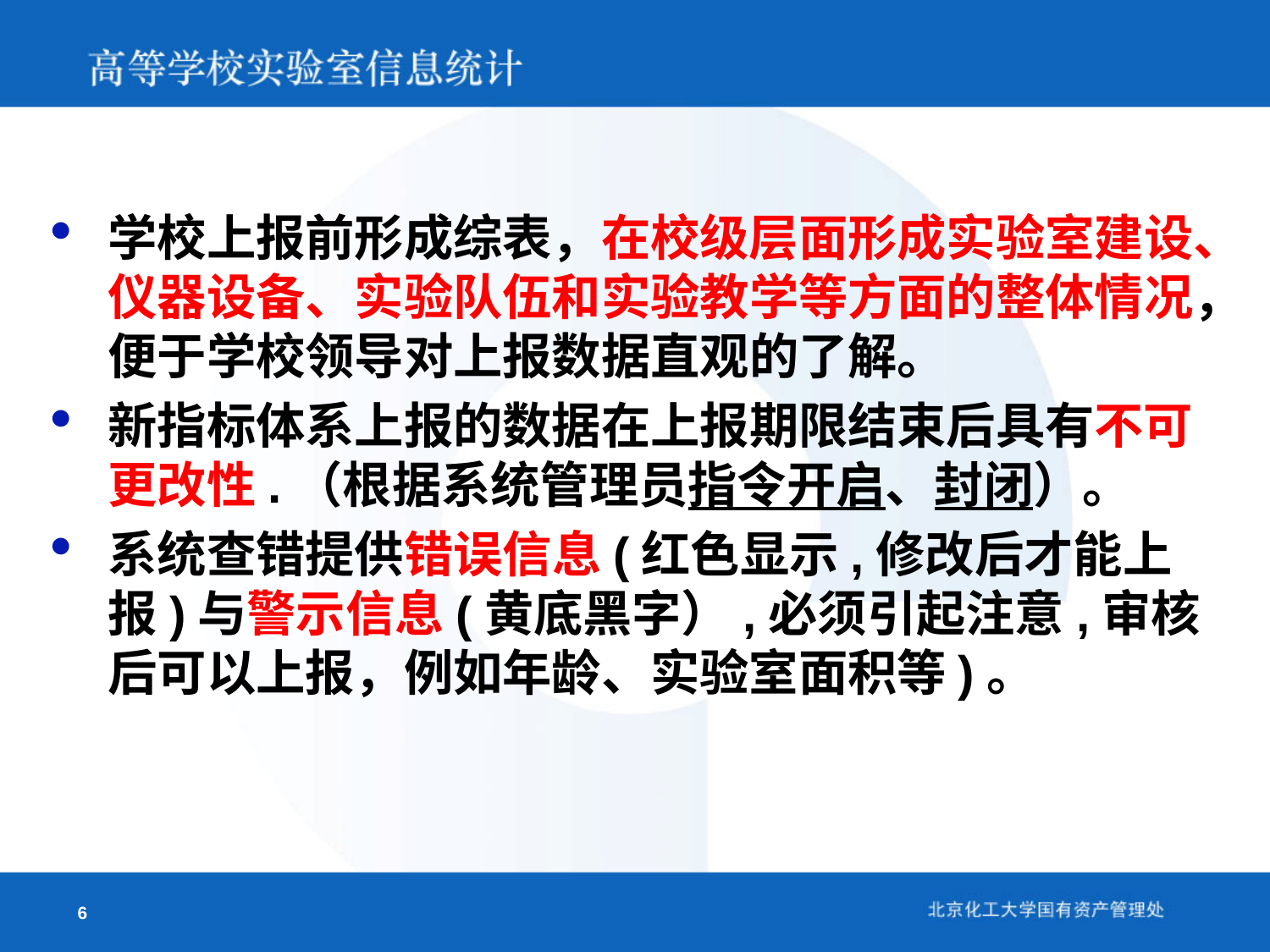

学校上报前形成综表，在校级层面形成实验室建设、仪器设备、实验队伍和实验教学等方面的整体情况，便于学校领导对上报数据直观的了解。
新指标体系上报的数据在上报期限结束后具有不可更改性.（根据系统管理员指令开启、封闭）。
系统查错提供错误信息(红色显示,修改后才能上报)与警示信息(黄底黑字）,必须引起注意,审核后可以上报，例如年龄、实验室面积等)。